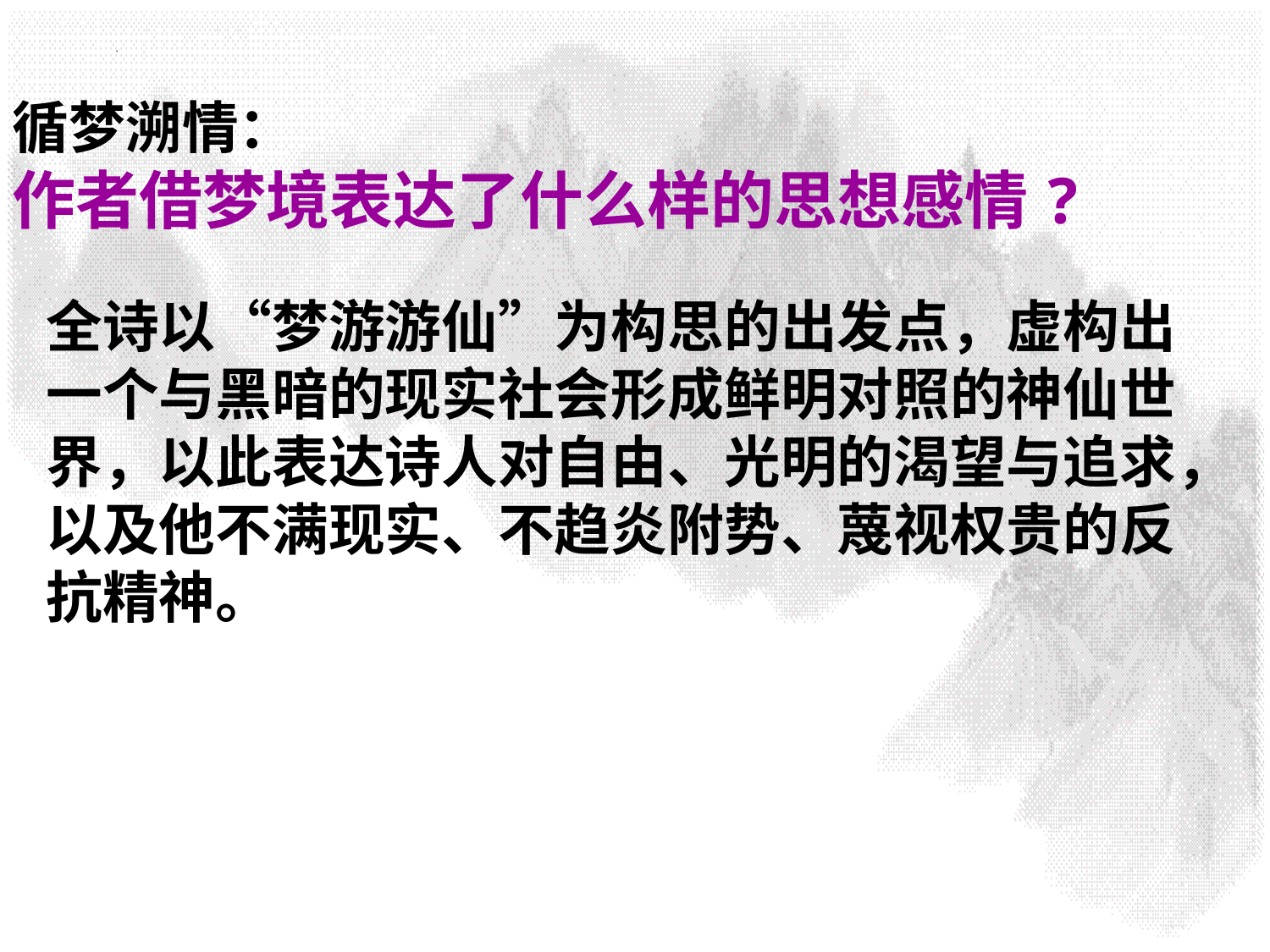

循梦溯情：
作者借梦境表达了什么样的思想感情?
全诗以“梦游游仙”为构思的出发点，虚构出一个与黑暗的现实社会形成鲜明对照的神仙世界，以此表达诗人对自由、光明的渴望与追求，以及他不满现实、不趋炎附势、蔑视权贵的反抗精神。